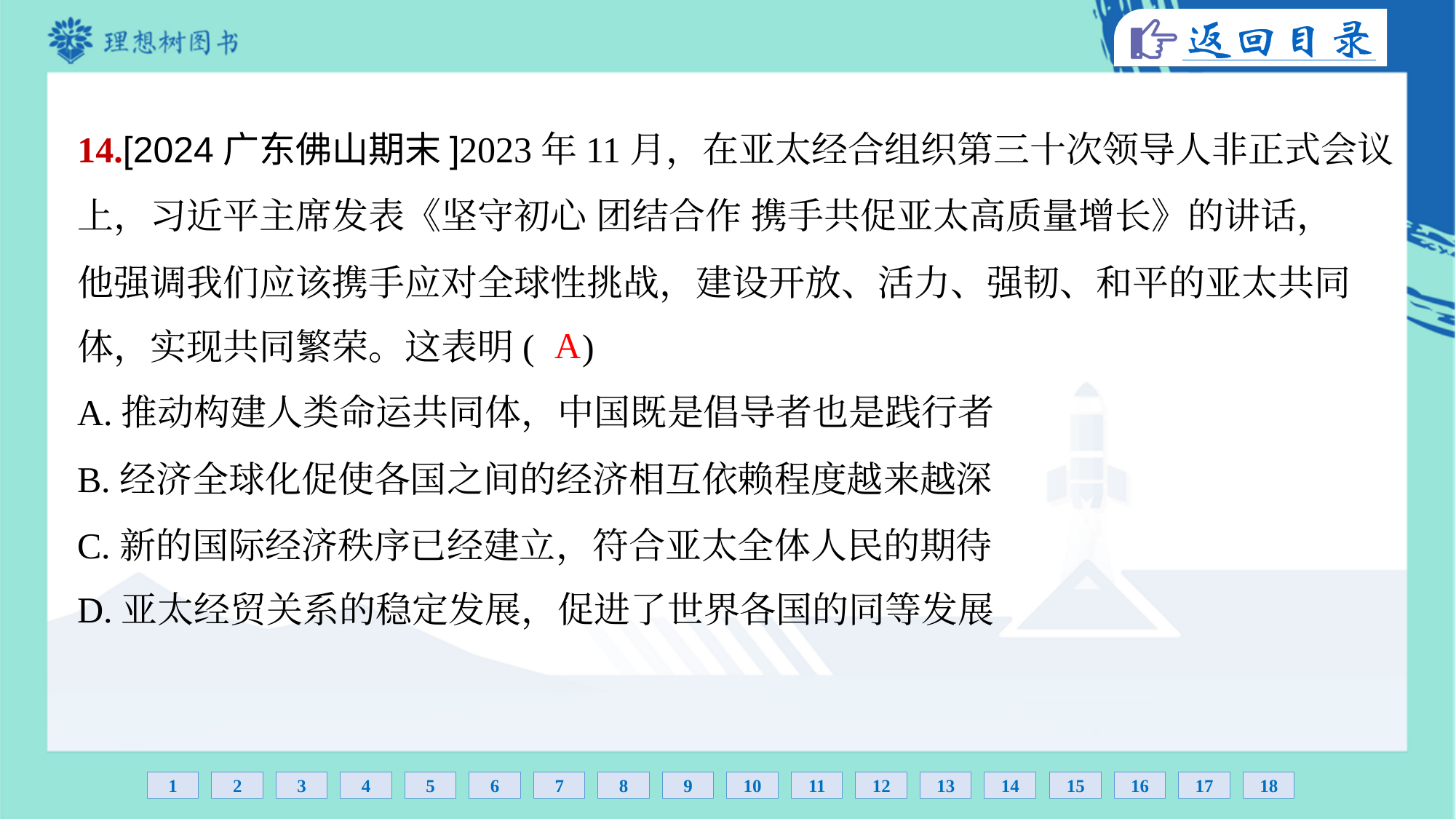

14.[2024广东佛山期末]2023年11月，在亚太经合组织第三十次领导人非正式会议
上，习近平主席发表《坚守初心 团结合作 携手共促亚太高质量增长》的讲话，
他强调我们应该携手应对全球性挑战，建设开放、活力、强韧、和平的亚太共同
体，实现共同繁荣。这表明(     )
A
A.推动构建人类命运共同体，中国既是倡导者也是践行者
B.经济全球化促使各国之间的经济相互依赖程度越来越深
C.新的国际经济秩序已经建立，符合亚太全体人民的期待
D.亚太经贸关系的稳定发展，促进了世界各国的同等发展